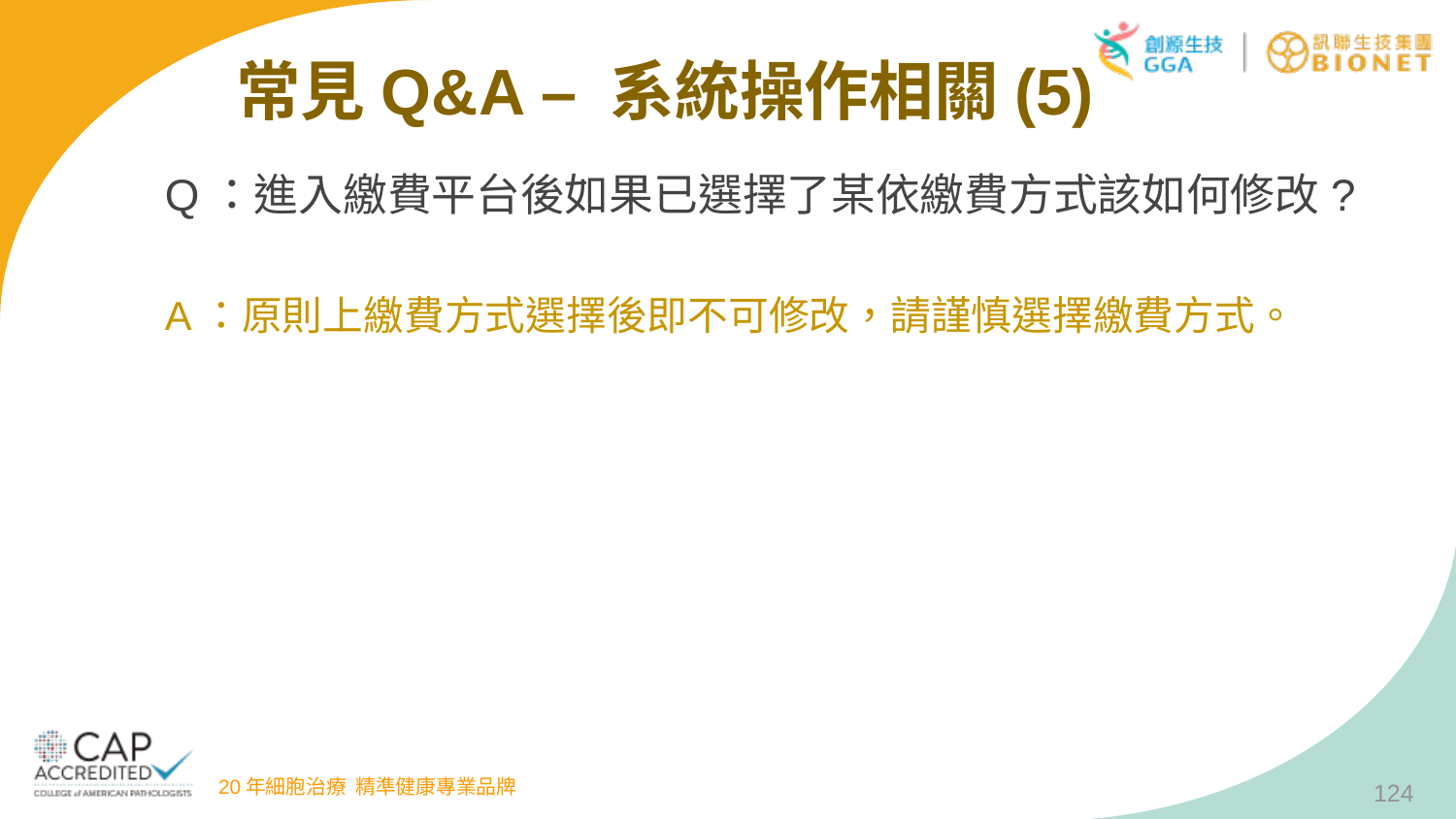

常見Q&A – 系統操作相關(5)
Q：進入繳費平台後如果已選擇了某依繳費方式該如何修改?

A：原則上繳費方式選擇後即不可修改，請謹慎選擇繳費方式。

124